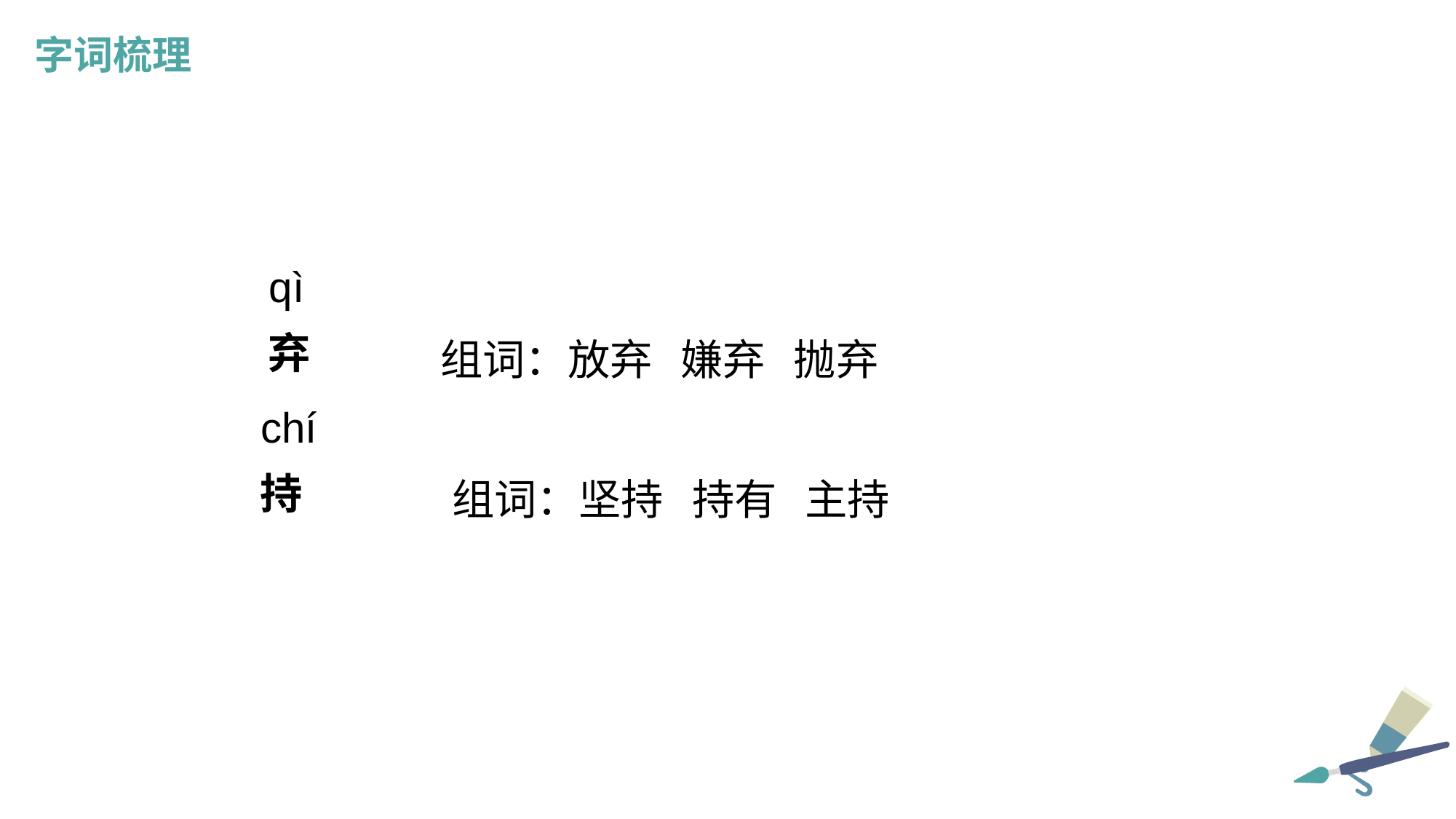

字词梳理
qì
弃
组词：放弃   嫌弃   抛弃
chí
持
组词：坚持   持有   主持